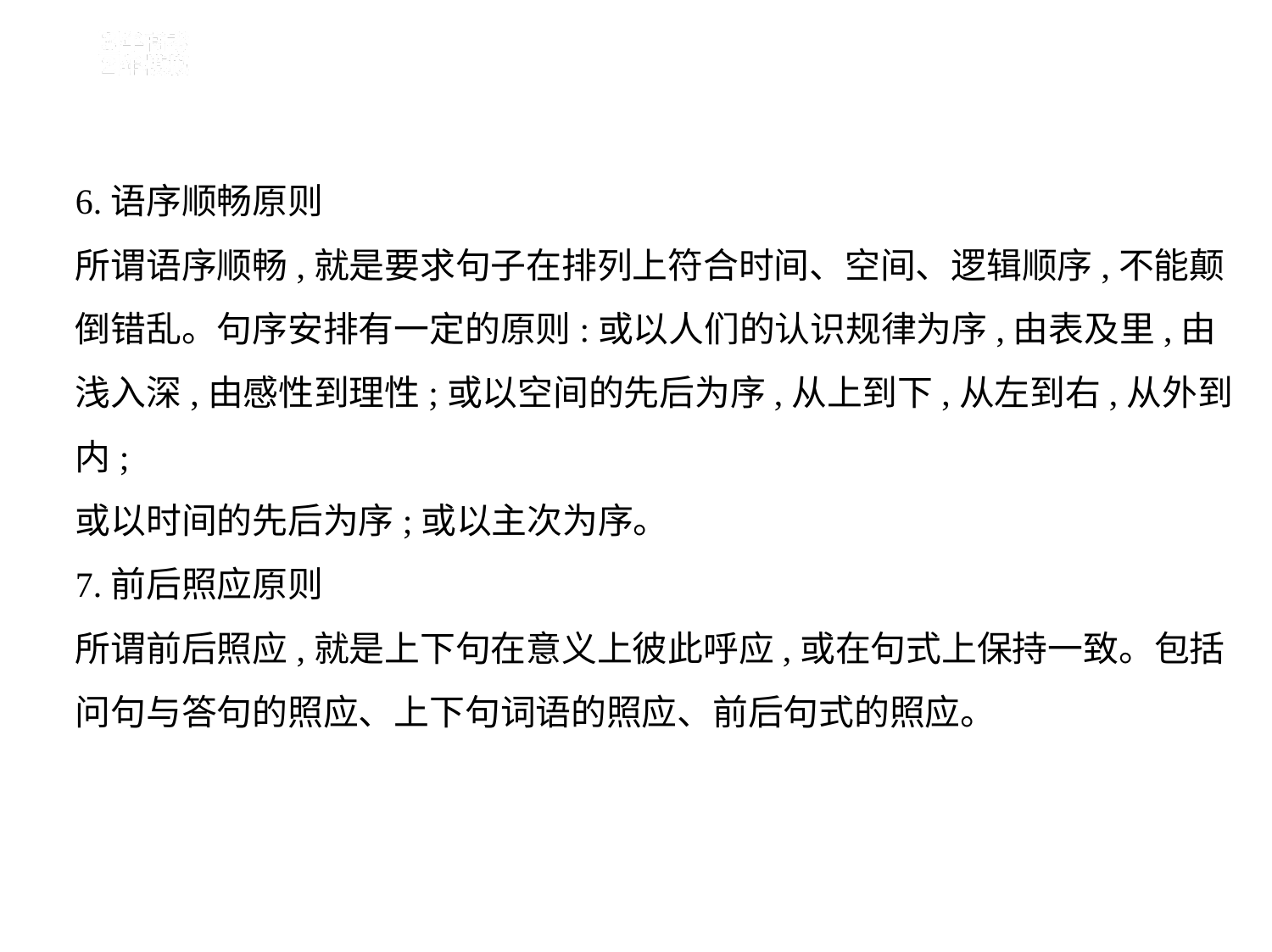

6.语序顺畅原则
所谓语序顺畅,就是要求句子在排列上符合时间、空间、逻辑顺序,不能颠
倒错乱。句序安排有一定的原则:或以人们的认识规律为序,由表及里,由
浅入深,由感性到理性;或以空间的先后为序,从上到下,从左到右,从外到内;
或以时间的先后为序;或以主次为序。
7.前后照应原则
所谓前后照应,就是上下句在意义上彼此呼应,或在句式上保持一致。包括
问句与答句的照应、上下句词语的照应、前后句式的照应。